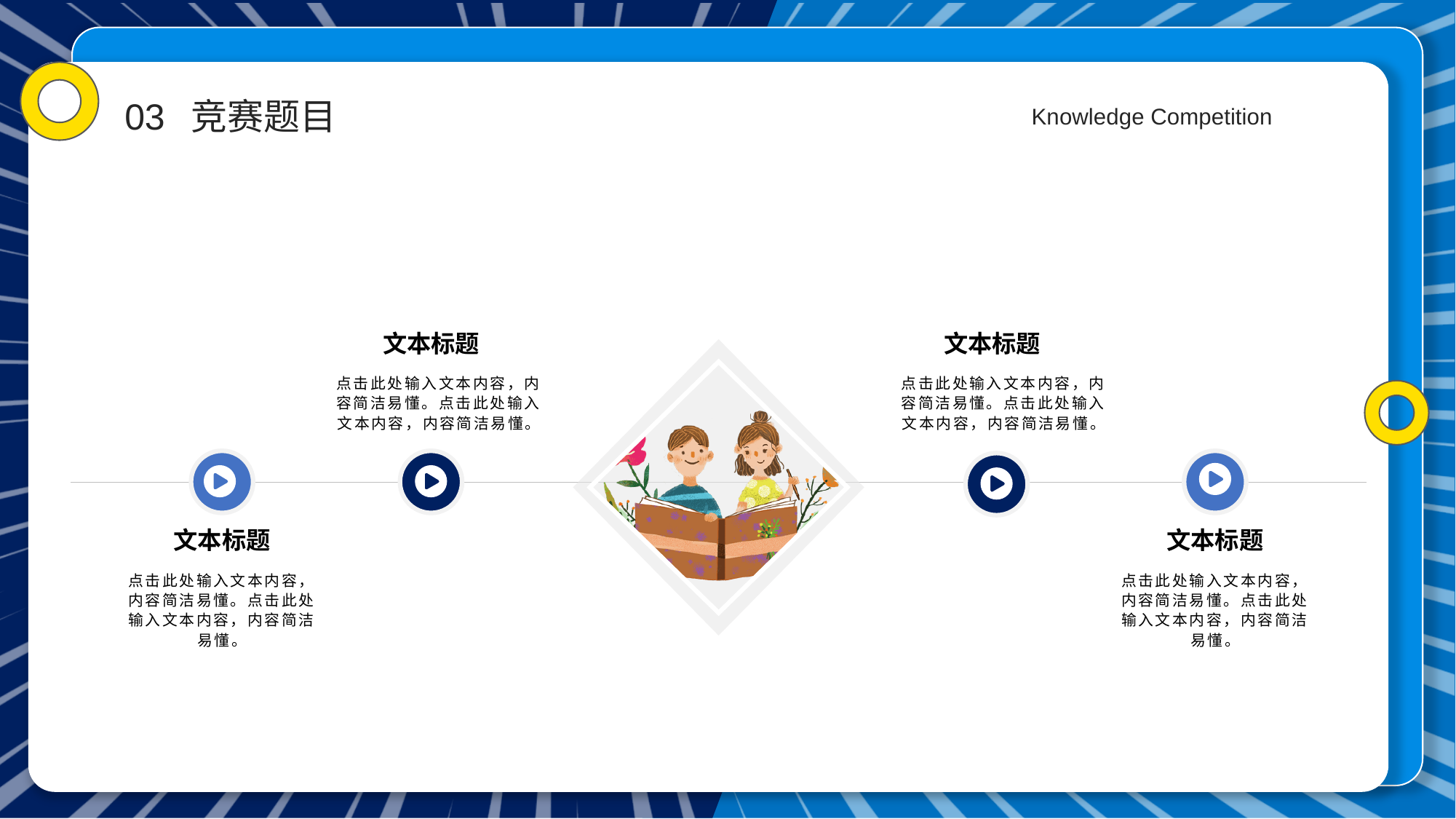

03
竞赛题目
Knowledge Competition
文本标题
点击此处输入文本内容，内容简洁易懂。点击此处输入文本内容，内容简洁易懂。

文本标题
点击此处输入文本内容，内容简洁易懂。点击此处输入文本内容，内容简洁易懂。

文本标题
点击此处输入文本内容，内容简洁易懂。点击此处输入文本内容，内容简洁易懂。

文本标题
点击此处输入文本内容，内容简洁易懂。点击此处输入文本内容，内容简洁易懂。